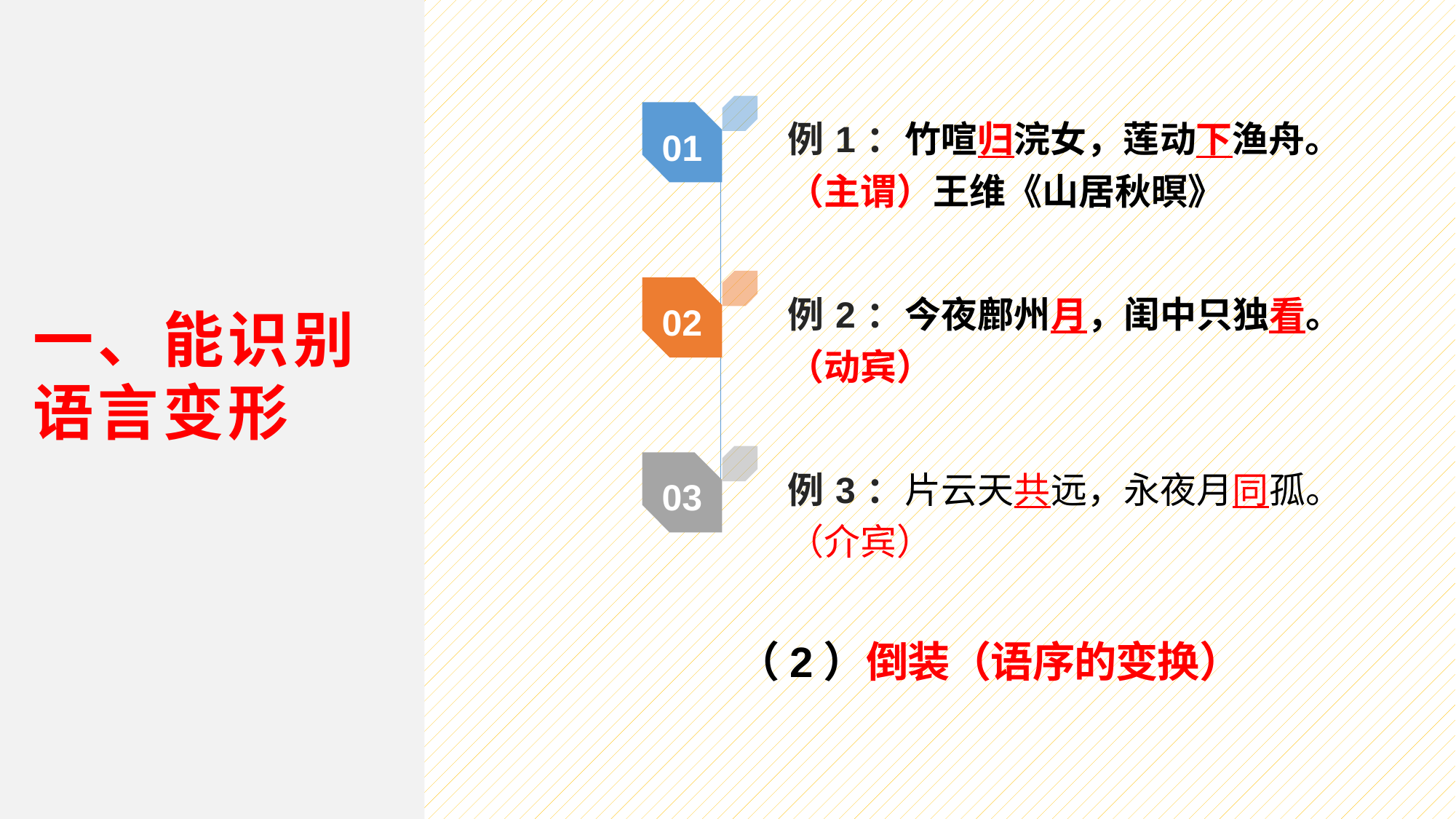

例1：竹喧归浣女，莲动下渔舟。（主谓）王维《山居秋暝》

01

例2：今夜鄜州月，闺中只独看。（动宾）
02
一、能识别语言变形

例3：片云天共远，永夜月同孤。（介宾）
03
（2）倒装（语序的变换）